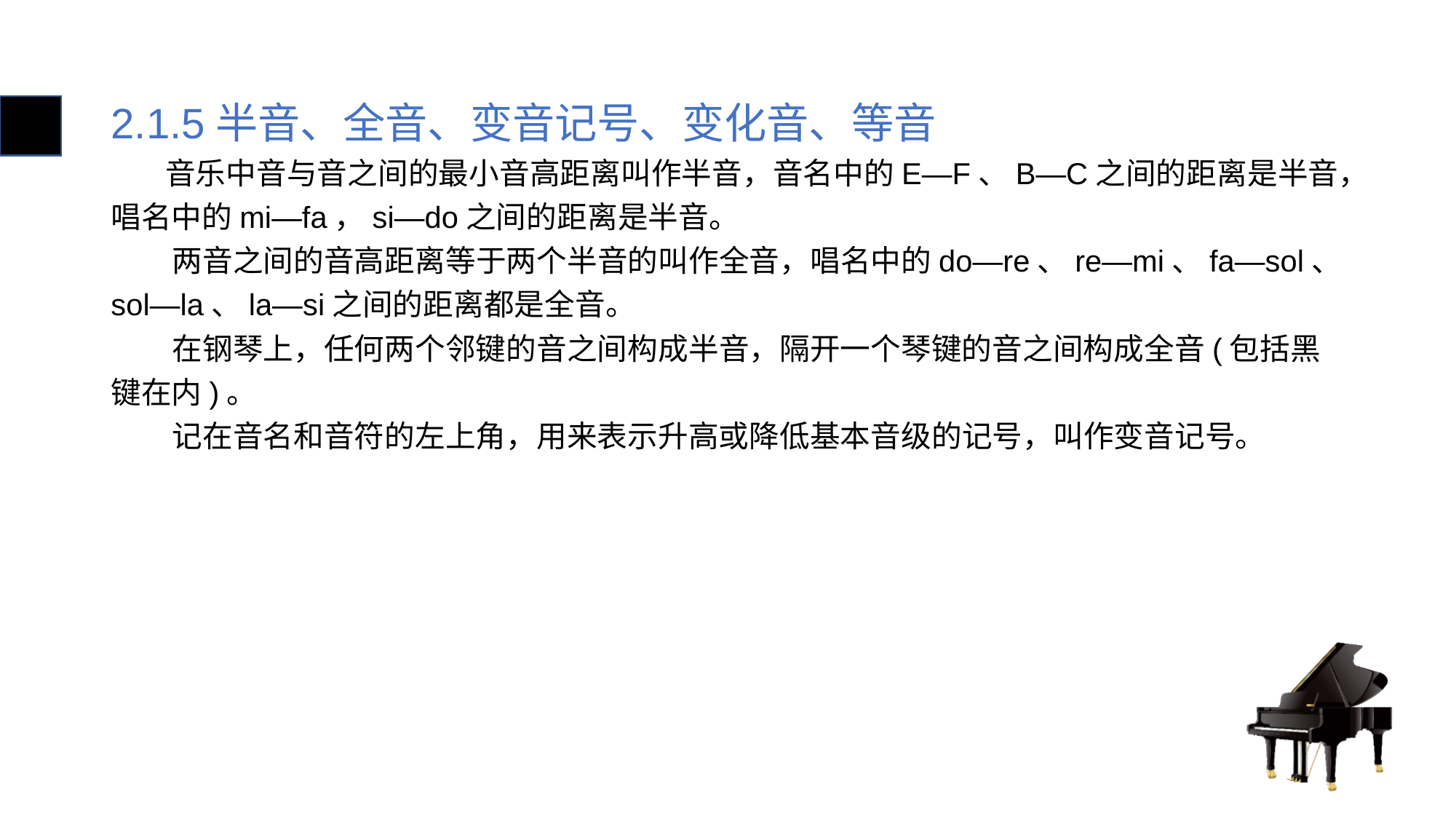

# 2.1.5半音、全音、变音记号、变化音、等音
       音乐中音与音之间的最小音高距离叫作半音，音名中的E—F、B—C之间的距离是半音，唱名中的mi—fa，si—do之间的距离是半音。
        两音之间的音高距离等于两个半音的叫作全音，唱名中的do—re、re—mi、fa—sol、sol—la、la—si之间的距离都是全音。
        在钢琴上，任何两个邻键的音之间构成半音，隔开一个琴键的音之间构成全音(包括黑键在内)。
        记在音名和音符的左上角，用来表示升高或降低基本音级的记号，叫作变音记号。